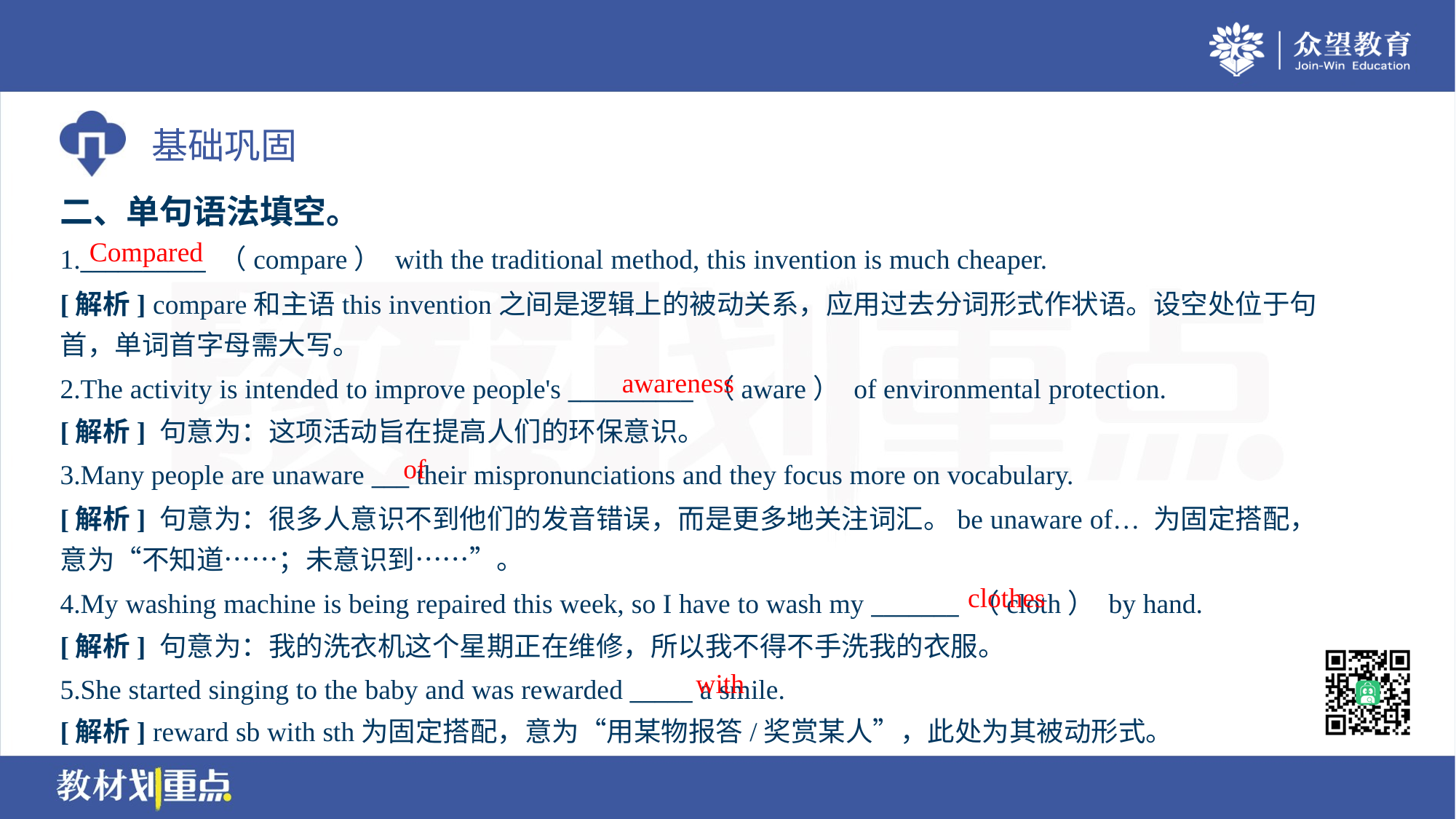

二、单句语法填空。
Compared
1.__________ （compare） with the traditional method, this invention is much cheaper.
[解析] compare和主语this invention之间是逻辑上的被动关系，应用过去分词形式作状语。设空处位于句
首，单词首字母需大写。
awareness
2.The activity is intended to improve people's __________ （aware） of environmental protection.
[解析] 句意为：这项活动旨在提高人们的环保意识。
of
3.Many people are unaware ___ their mispronunciations and they focus more on vocabulary.
[解析] 句意为：很多人意识不到他们的发音错误，而是更多地关注词汇。be unaware of… 为固定搭配，
意为“不知道……；未意识到……”。
clothes
4.My washing machine is being repaired this week, so I have to wash my _______ （cloth） by hand.
[解析] 句意为：我的洗衣机这个星期正在维修，所以我不得不手洗我的衣服。
with
5.She started singing to the baby and was rewarded _____ a smile.
[解析] reward sb with sth为固定搭配，意为“用某物报答/奖赏某人”，此处为其被动形式。